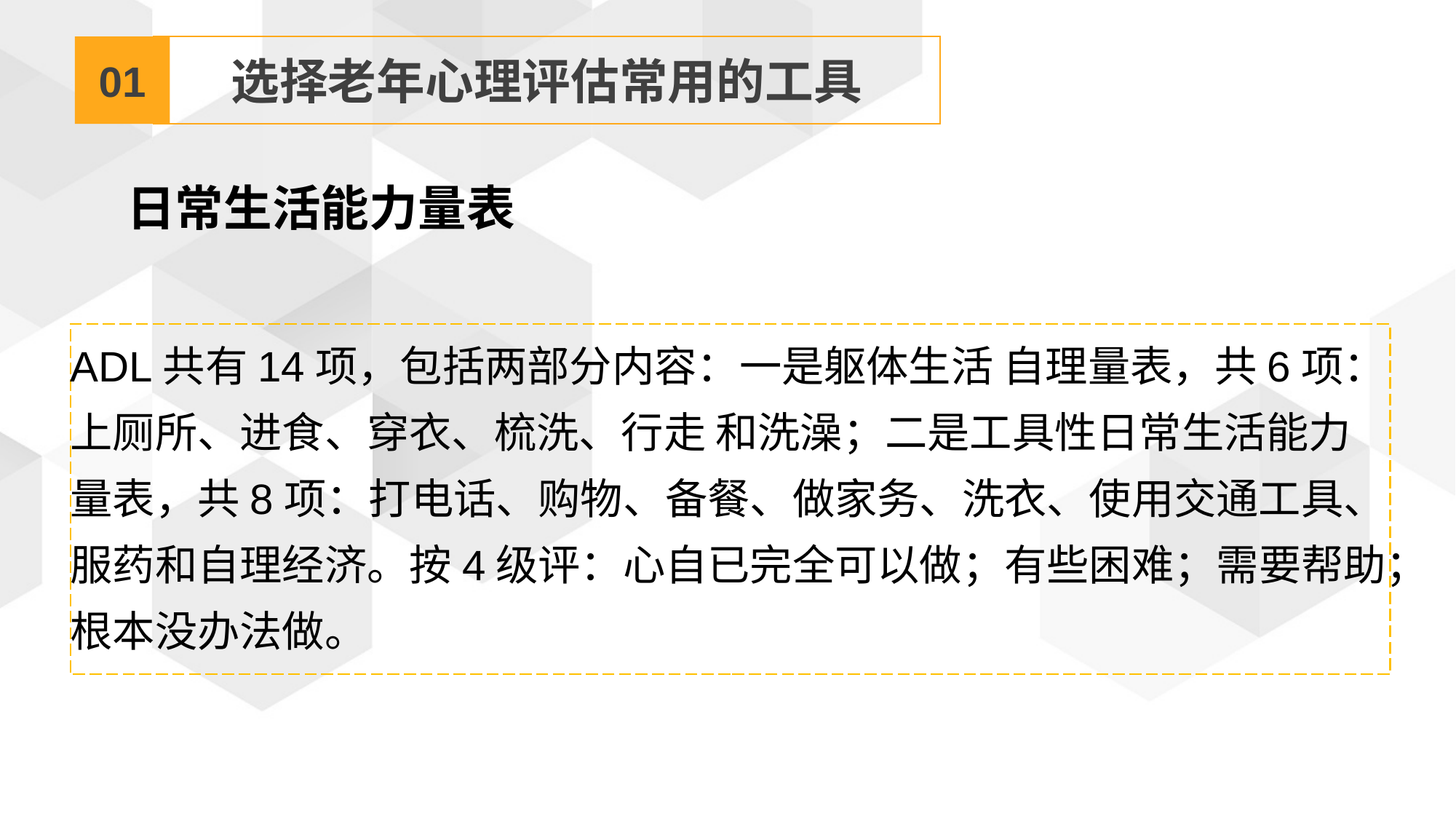

01
选择老年心理评估常用的工具
日常生活能力量表
ADL共有14项，包括两部分内容：一是躯体生活 自理量表，共6项：上厕所、进食、穿衣、梳洗、行走 和洗澡；二是工具性日常生活能力量表，共8项：打电话、购物、备餐、做家务、洗衣、使用交通工具、服药和自理经济。按4级评：心自已完全可以做；有些困难；需要帮助；根本没办法做。